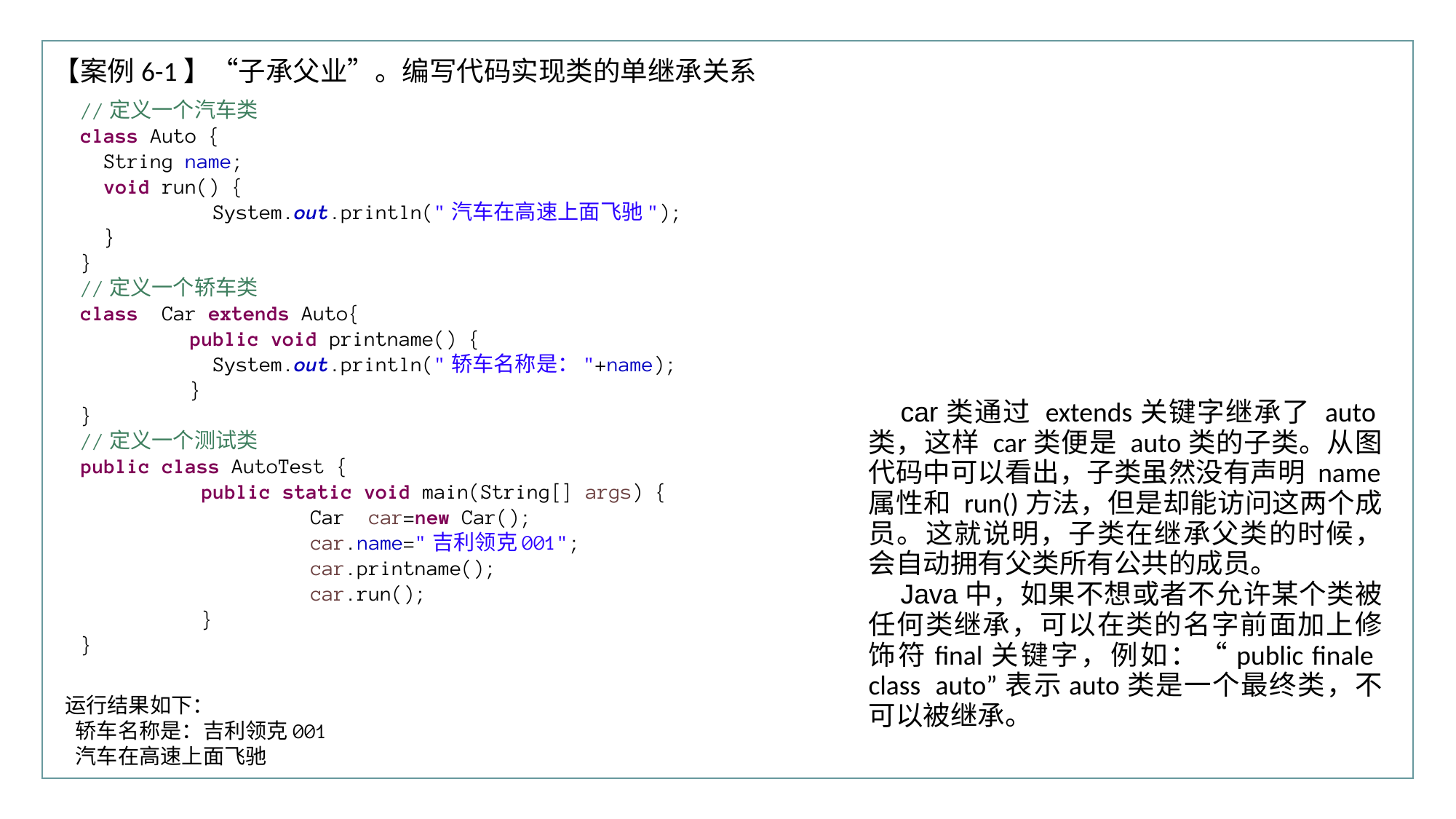

行业PPT模板http://www.XX.com/hangye/

【案例6-1】“子承父业”。编写代码实现类的单继承关系
//定义一个汽车类
class Auto {
  String name;
  void run() {
	  System.out.println("汽车在高速上面飞驰");
  }
}
//定义一个轿车类
class  Car extends Auto{
	public void printname() {
	  System.out.println("轿车名称是："+name);
	}
}
//定义一个测试类
public class AutoTest {
	 public static void main(String[] args) {
		 Car  car=new Car();
		 car.name="吉利领克001";
		 car.printname();
		 car.run();
	 }
}
car类通过 extends关键字继承了 auto类，这样 car类便是 auto类的子类。从图代码中可以看出，子类虽然没有声明 name属性和 run()方法，但是却能访问这两个成员。这就说明，子类在继承父类的时候，会自动拥有父类所有公共的成员。
Java中，如果不想或者不允许某个类被任何类继承，可以在类的名字前面加上修饰符final关键字，例如：“public finale  class  auto”表示auto类是一个最终类，不可以被继承。
运行结果如下：
轿车名称是：吉利领克001
汽车在高速上面飞驰